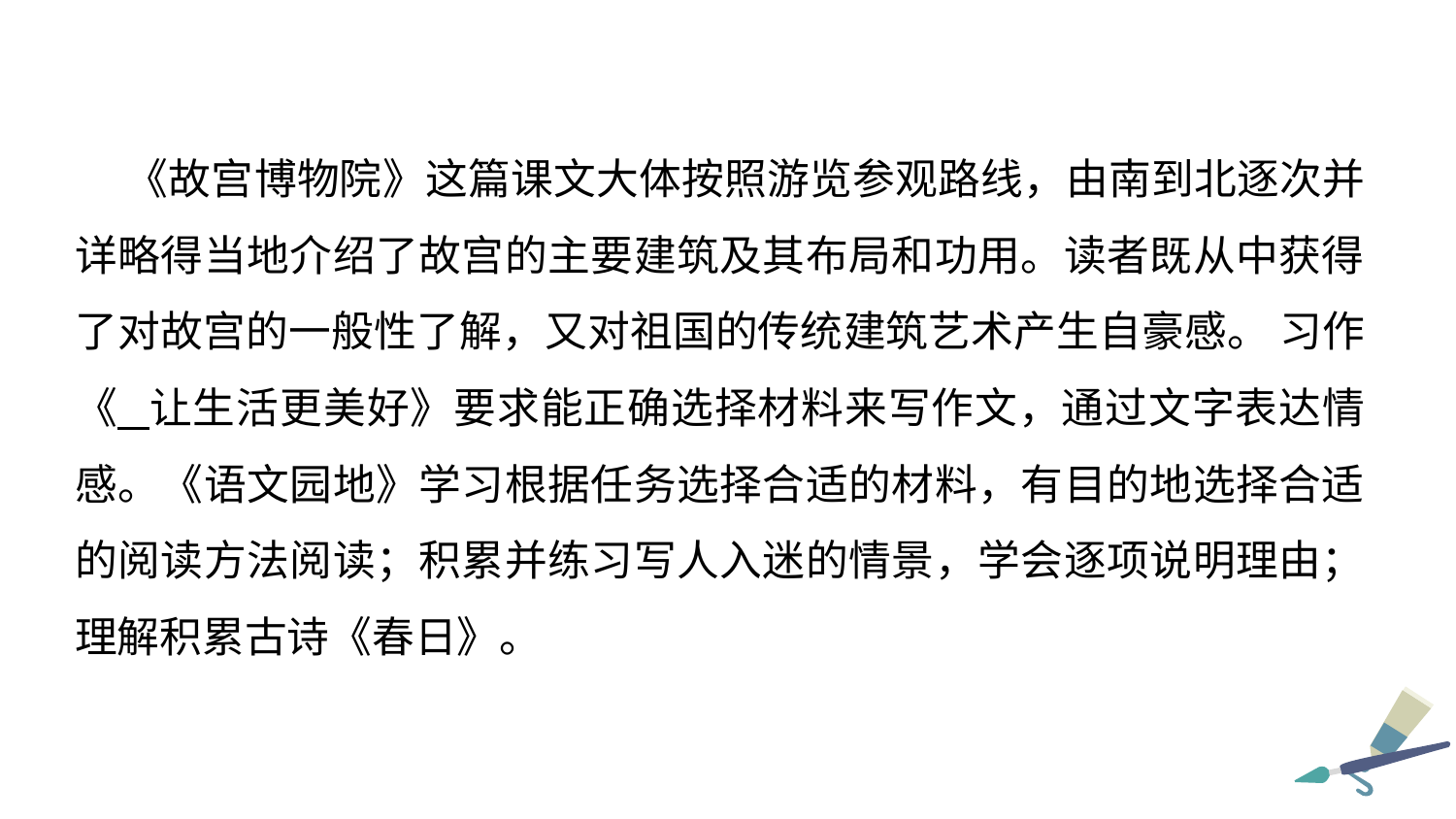

《故宫博物院》这篇课文大体按照游览参观路线，由南到北逐次并详略得当地介绍了故宫的主要建筑及其布局和功用。读者既从中获得了对故宫的一般性了解，又对祖国的传统建筑艺术产生自豪感。 习作《   让生活更美好》要求能正确选择材料来写作文，通过文字表达情感。《语文园地》学习根据任务选择合适的材料，有目的地选择合适的阅读方法阅读；积累并练习写人入迷的情景，学会逐项说明理由；理解积累古诗《春日》。